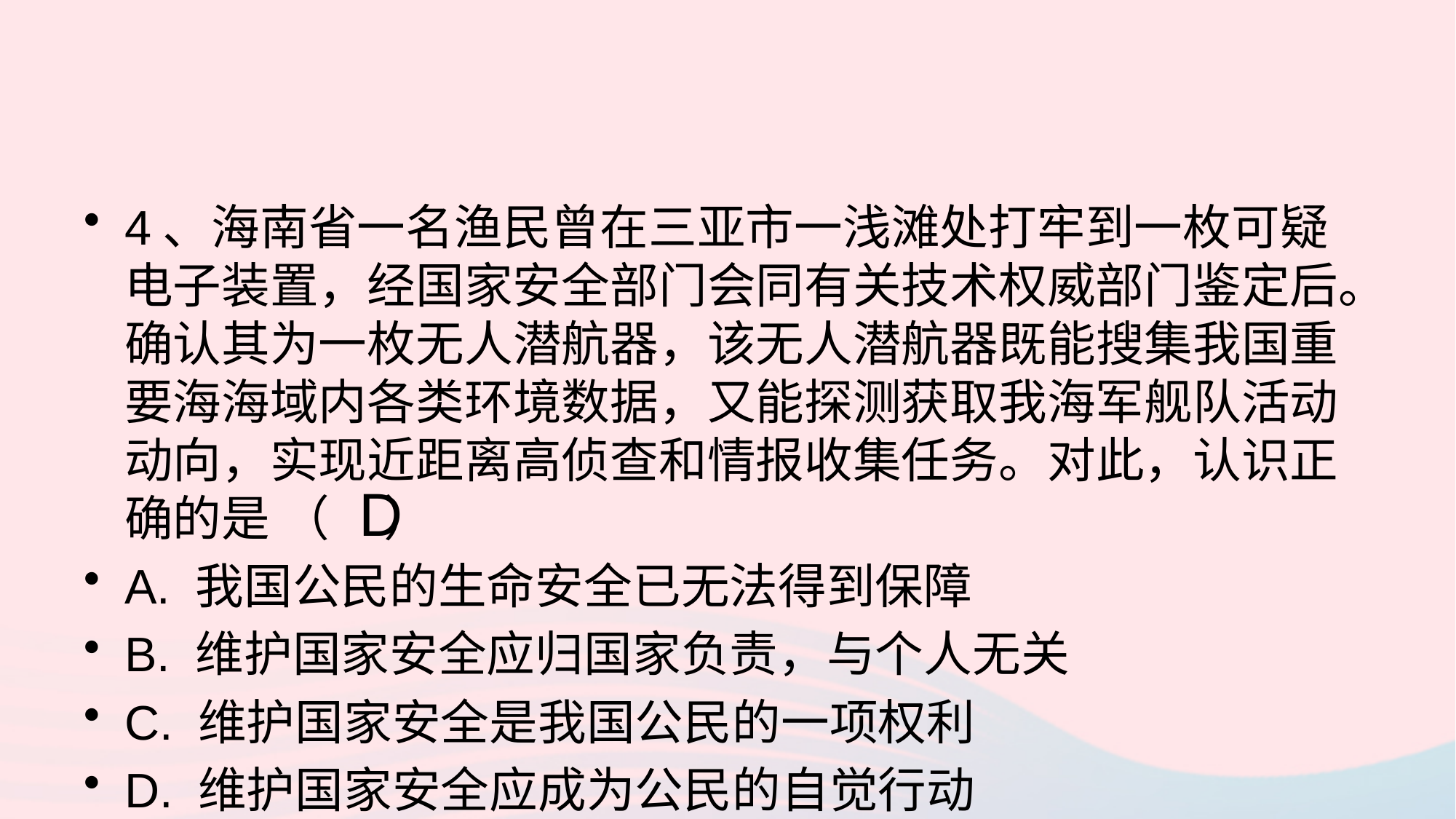

4、海南省一名渔民曾在三亚市一浅滩处打牢到一枚可疑电子装置，经国家安全部门会同有关技术权威部门鉴定后。确认其为一枚无人潜航器，该无人潜航器既能搜集我国重要海海域内各类环境数据，又能探测获取我海军舰队活动动向，实现近距离高侦查和情报收集任务。对此，认识正确的是 （     ）
A. 我国公民的生命安全已无法得到保障
B. 维护国家安全应归国家负责，与个人无关
C. 维护国家安全是我国公民的一项权利
D. 维护国家安全应成为公民的自觉行动
D